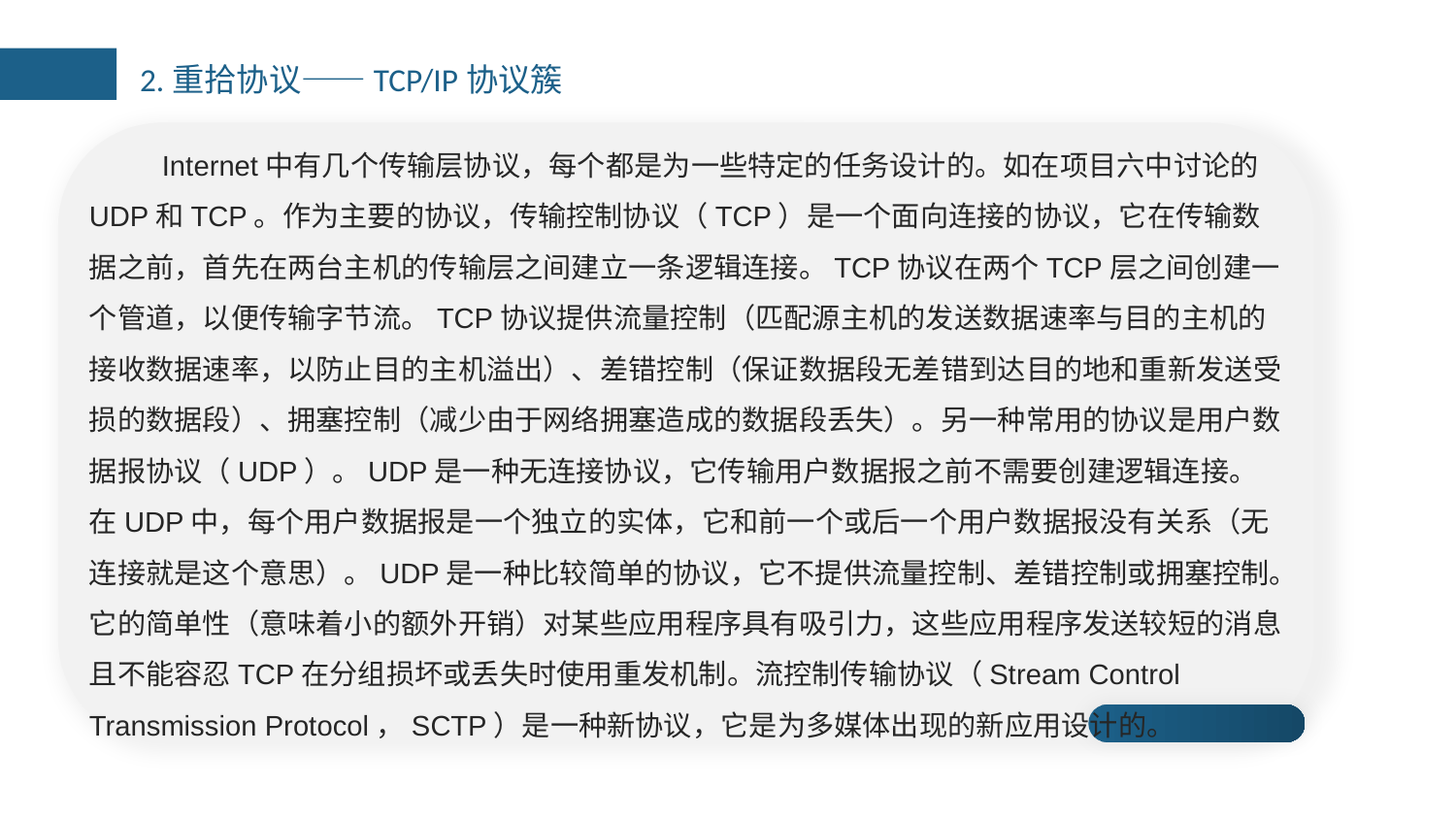

2.重拾协议——TCP/IP协议簇

Internet中有几个传输层协议，每个都是为一些特定的任务设计的。如在项目六中讨论的UDP和TCP。作为主要的协议，传输控制协议（TCP）是一个面向连接的协议，它在传输数据之前，首先在两台主机的传输层之间建立一条逻辑连接。TCP协议在两个TCP层之间创建一个管道，以便传输字节流。TCP协议提供流量控制（匹配源主机的发送数据速率与目的主机的接收数据速率，以防止目的主机溢出）、差错控制（保证数据段无差错到达目的地和重新发送受损的数据段）、拥塞控制（减少由于网络拥塞造成的数据段丢失）。另一种常用的协议是用户数据报协议（UDP）。UDP是一种无连接协议，它传输用户数据报之前不需要创建逻辑连接。在UDP中，每个用户数据报是一个独立的实体，它和前一个或后一个用户数据报没有关系（无连接就是这个意思）。UDP是一种比较简单的协议，它不提供流量控制、差错控制或拥塞控制。它的简单性（意味着小的额外开销）对某些应用程序具有吸引力，这些应用程序发送较短的消息且不能容忍TCP在分组损坏或丢失时使用重发机制。流控制传输协议（Stream Control Transmission Protocol，SCTP）是一种新协议，它是为多媒体出现的新应用设计的。